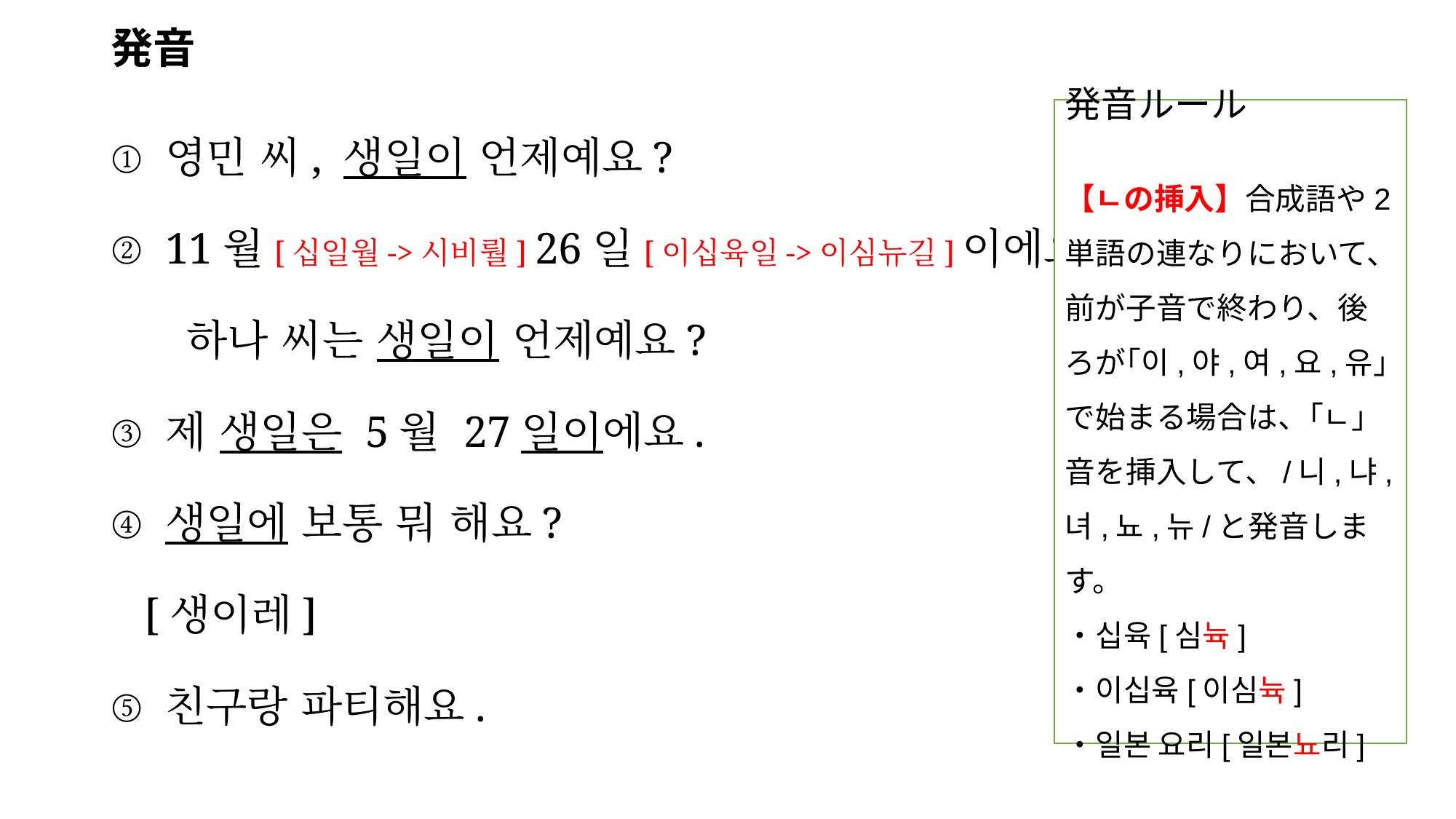

# 発音
発音ルール

【ㄴの挿入】合成語や2単語の連なりにおいて、前が子音で終わり、後ろが｢이,야,여,요,유｣で始まる場合は、｢ㄴ｣音を挿入して、/니,냐,녀,뇨,뉴/と発音します。
・십육[심뉵]
・이십육[이심뉵]
・일본 요리[일본뇨리]
영민 씨, 생일이 언제예요?
11월[십일월->시비뤌] 26일[이십육일->이심뉴길]이에요.
     하나 씨는 생일이 언제예요?
제 생일은 5월 27일이에요.
생일에 보통 뭐 해요?
   [생이레]
친구랑 파티해요.